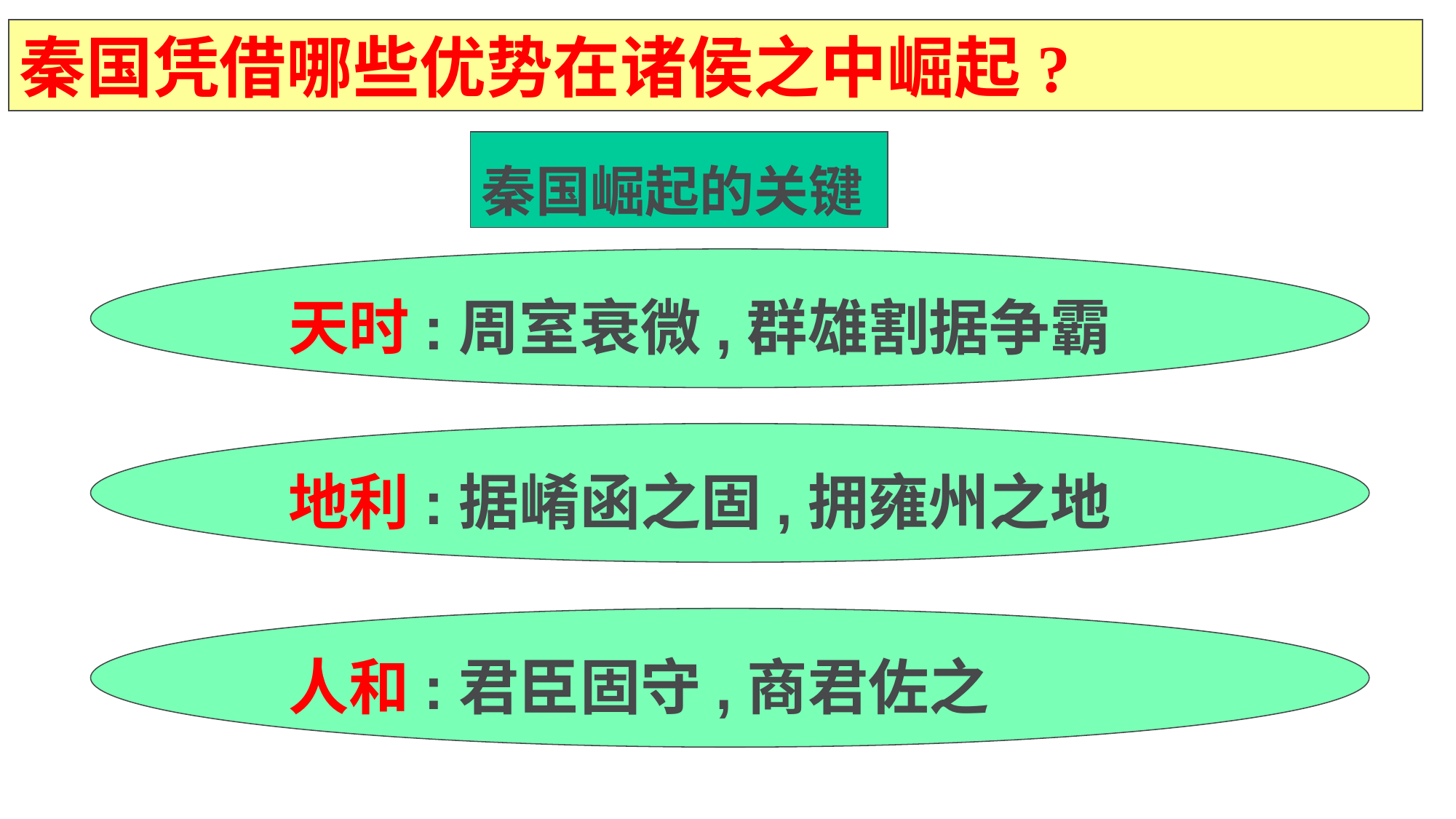

秦国凭借哪些优势在诸侯之中崛起?
秦国崛起的关键
天时:周室衰微,群雄割据争霸
地利:据崤函之固,拥雍州之地
人和:君臣固守,商君佐之